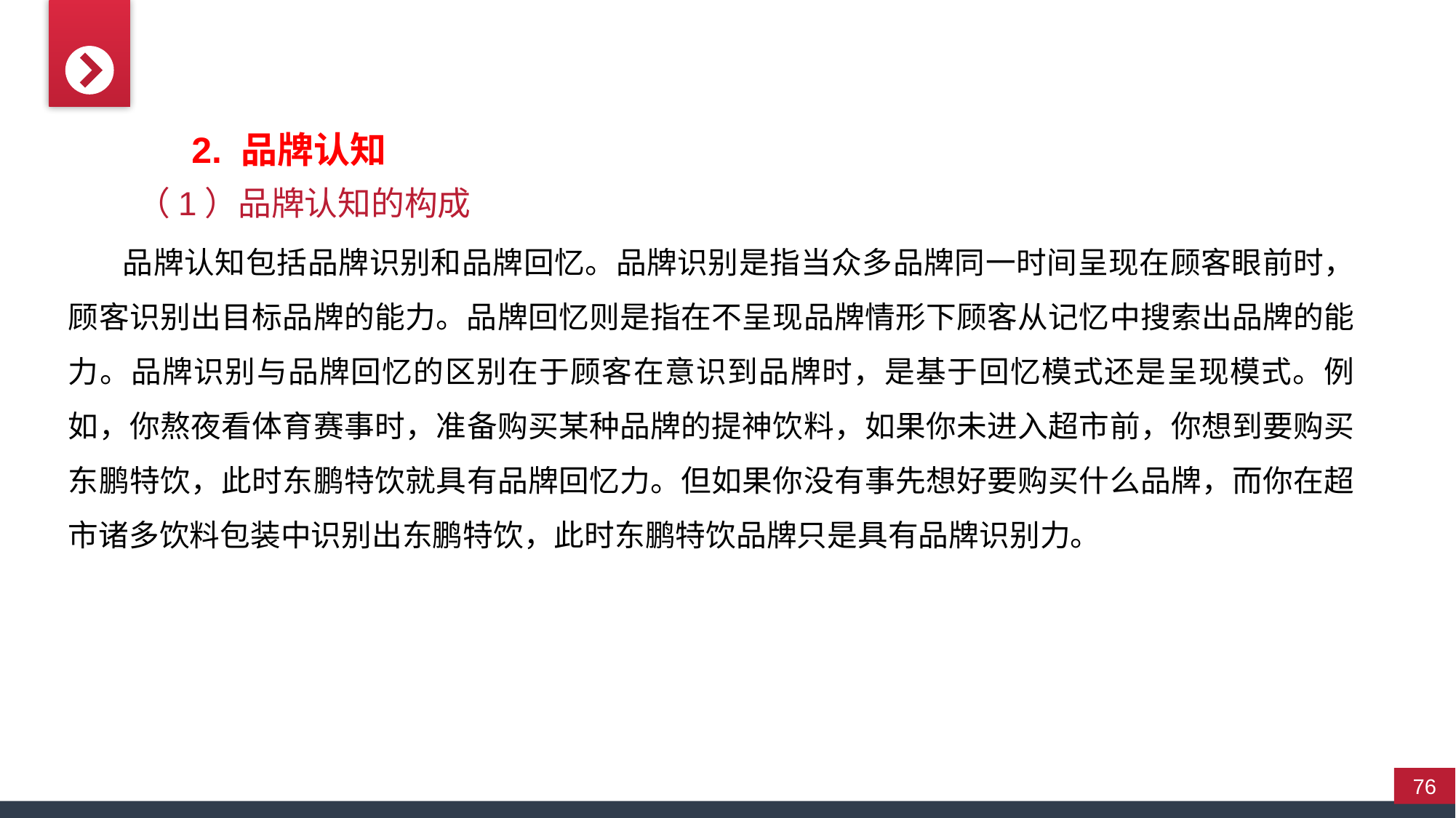

2. 品牌认知
（1）品牌认知的构成
品牌认知包括品牌识别和品牌回忆。品牌识别是指当众多品牌同一时间呈现在顾客眼前时，顾客识别出目标品牌的能力。品牌回忆则是指在不呈现品牌情形下顾客从记忆中搜索出品牌的能力。品牌识别与品牌回忆的区别在于顾客在意识到品牌时，是基于回忆模式还是呈现模式。例如，你熬夜看体育赛事时，准备购买某种品牌的提神饮料，如果你未进入超市前，你想到要购买东鹏特饮，此时东鹏特饮就具有品牌回忆力。但如果你没有事先想好要购买什么品牌，而你在超市诸多饮料包装中识别出东鹏特饮，此时东鹏特饮品牌只是具有品牌识别力。